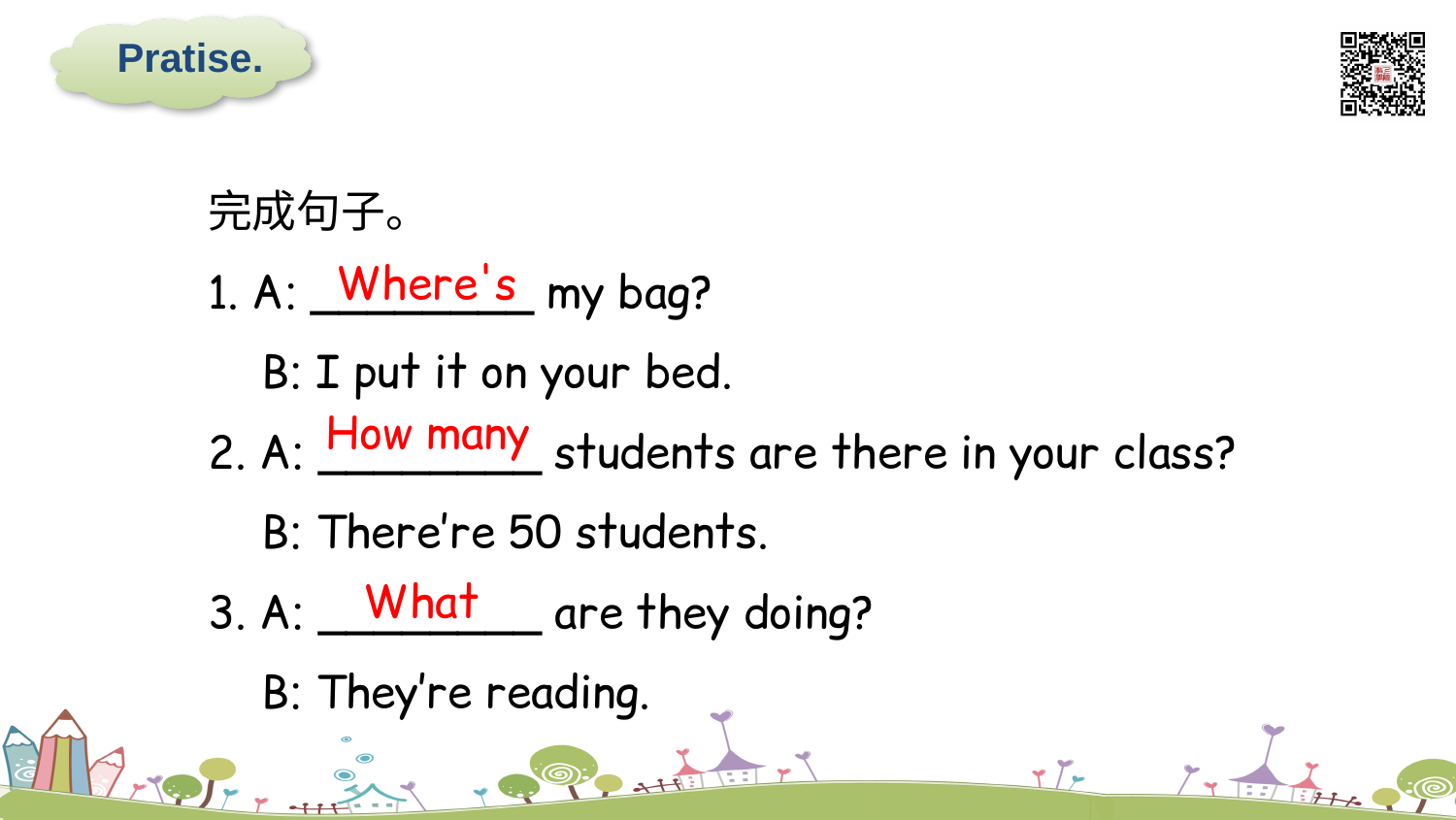

Pratise.
完成句子。
1. A: ________ my bag?
    B: I put it on your bed.
2. A: ________ students are there in your class?
    B: There’re 50 students.
3. A: ________ are they doing?
    B: They’re reading.

Where's
How many
What